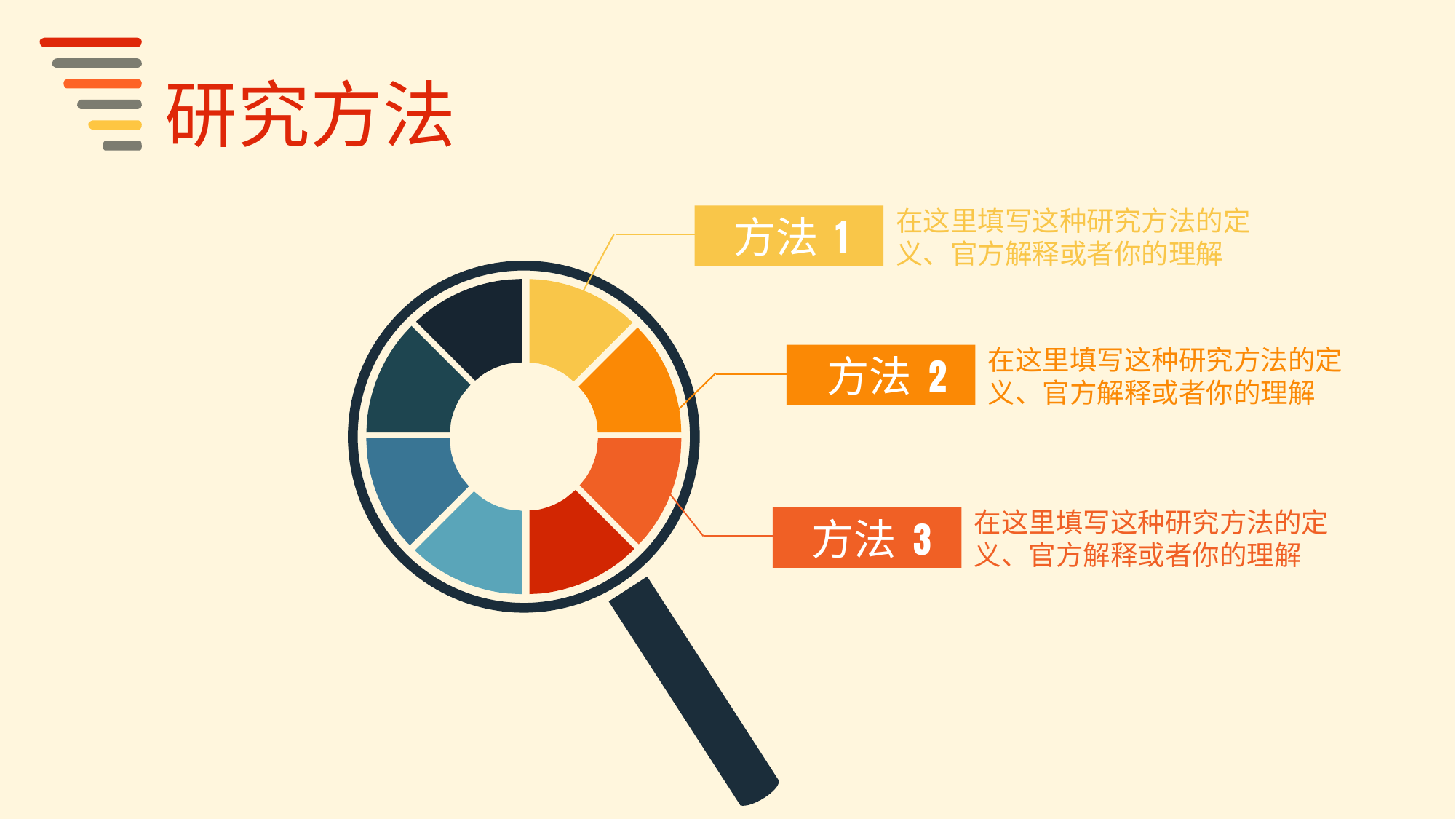

研究方法
在这里填写这种研究方法的定义、官方解释或者你的理解

方法 1

在这里填写这种研究方法的定义、官方解释或者你的理解
方法 2

方法 3

在这里填写这种研究方法的定义、官方解释或者你的理解